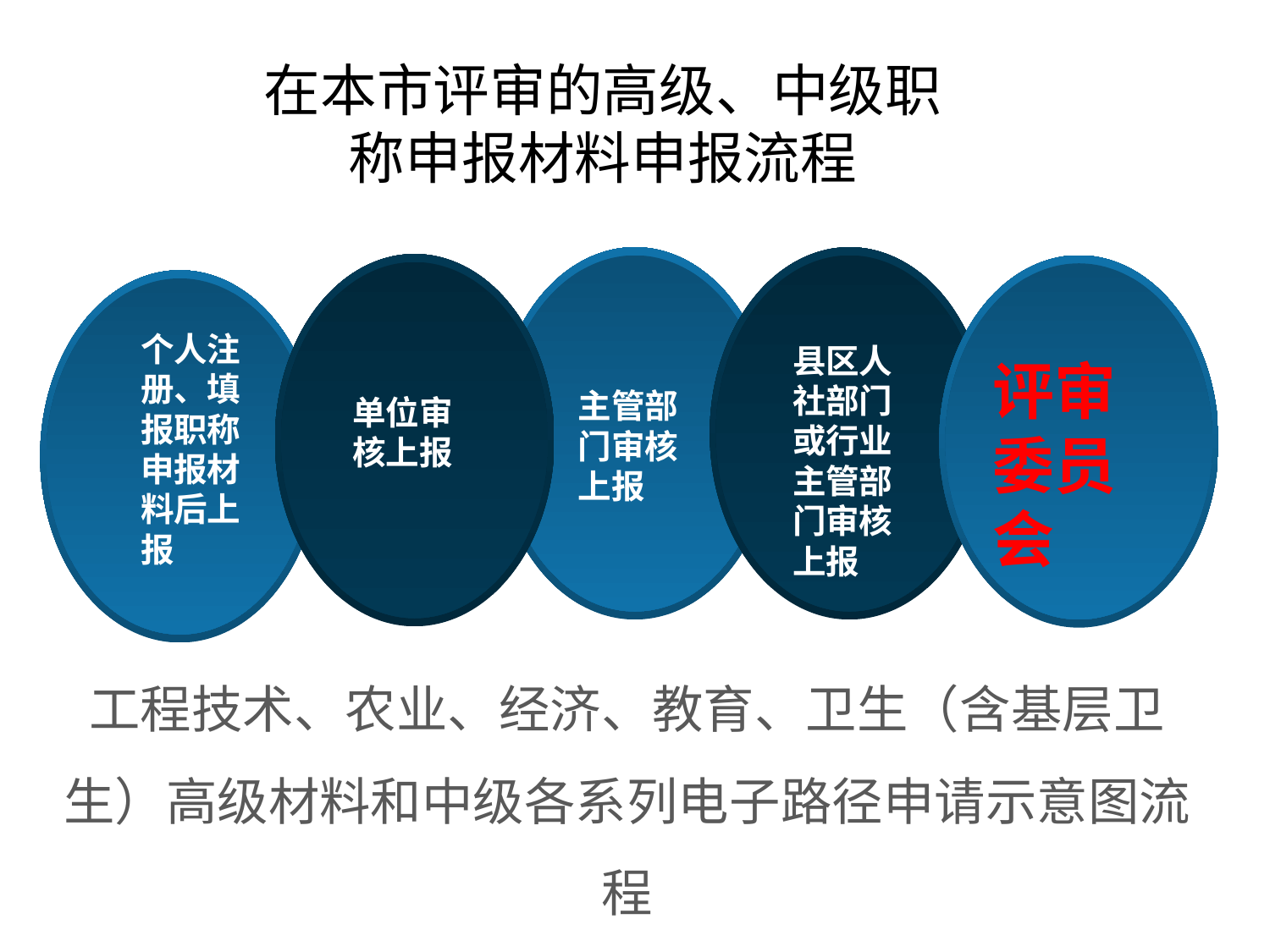

在本市评审的高级、中级职称申报材料申报流程

主管部门审核上报

县区人社部门或行业主管部门审核上报

单位审核上报

个人注册、填报职称申报材料后上报
评审委员会
单位审核上报
工程技术、农业、经济、教育、卫生（含基层卫生）高级材料和中级各系列电子路径申请示意图流程